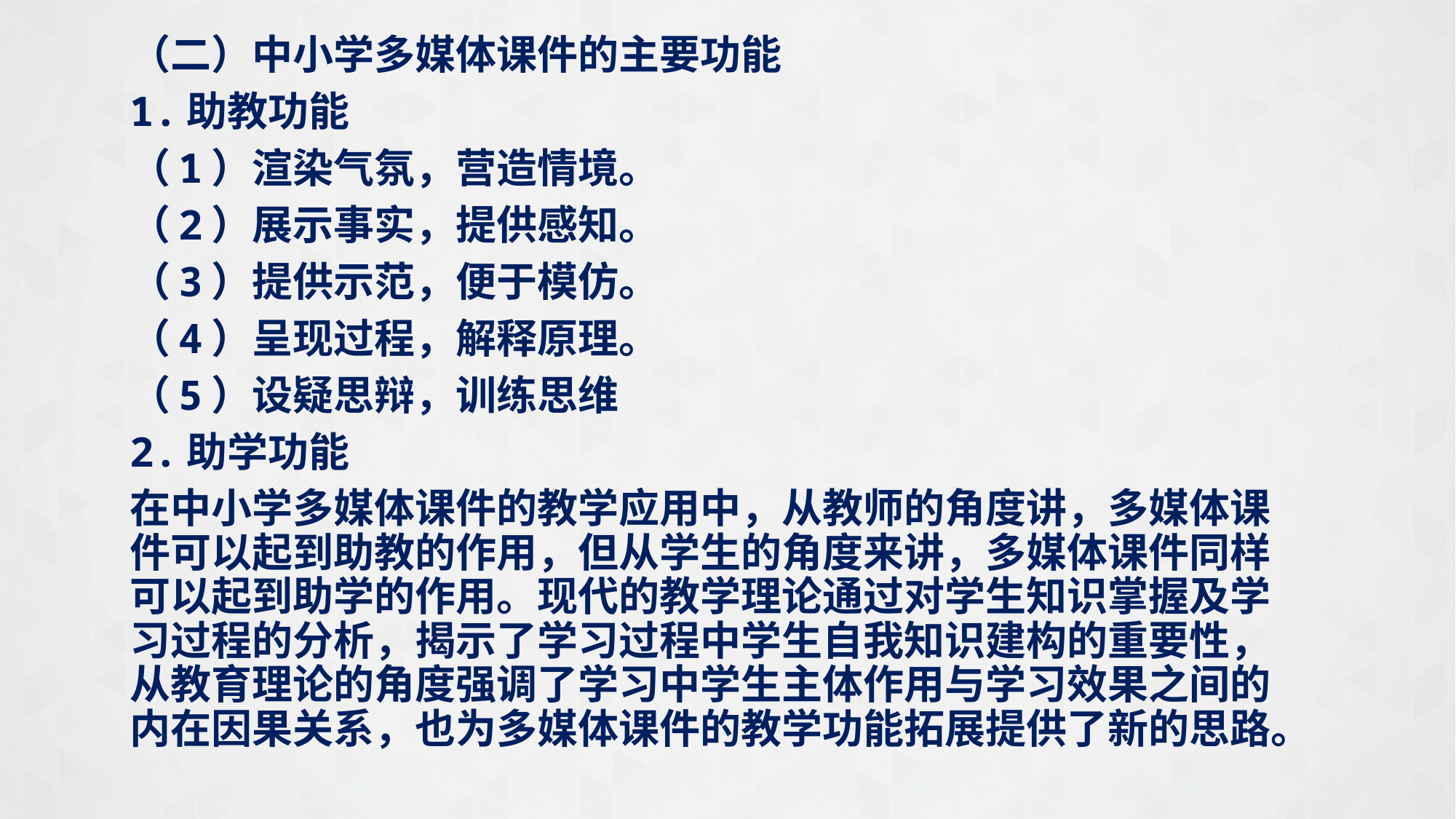

（二）中小学多媒体课件的主要功能
1.助教功能
（1）渲染气氛，营造情境。
（2）展示事实，提供感知。
（3）提供示范，便于模仿。
（4）呈现过程，解释原理。
（5）设疑思辩，训练思维
2.助学功能
在中小学多媒体课件的教学应用中，从教师的角度讲，多媒体课件可以起到助教的作用，但从学生的角度来讲，多媒体课件同样可以起到助学的作用。现代的教学理论通过对学生知识掌握及学习过程的分析，揭示了学习过程中学生自我知识建构的重要性，从教育理论的角度强调了学习中学生主体作用与学习效果之间的内在因果关系，也为多媒体课件的教学功能拓展提供了新的思路。